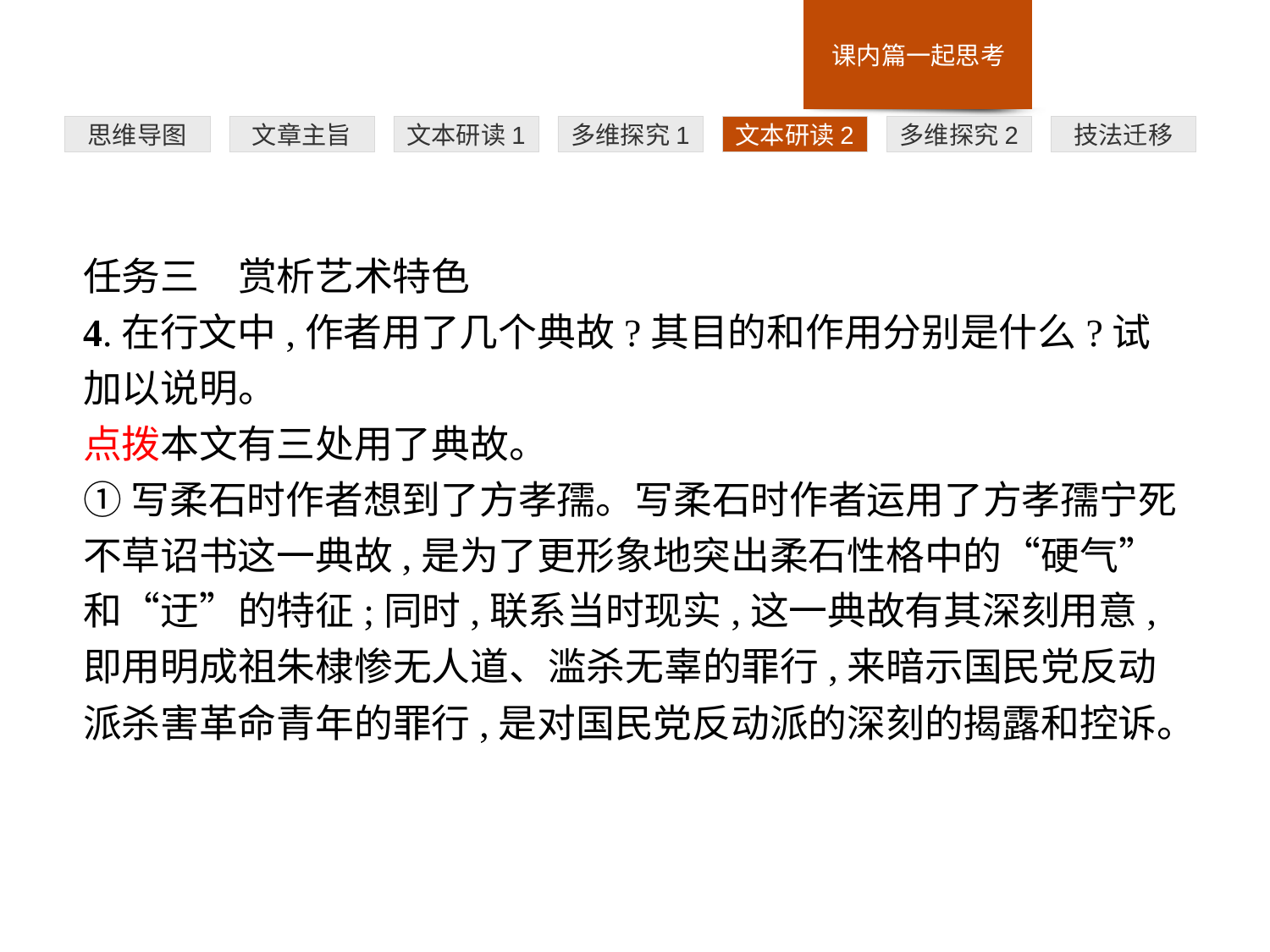

多维探究1
思维导图
文章主旨
文本研读1
文本研读2
多维探究2
技法迁移
任务三　赏析艺术特色
4.在行文中,作者用了几个典故?其目的和作用分别是什么?试加以说明。
点拨本文有三处用了典故。
①写柔石时作者想到了方孝孺。写柔石时作者运用了方孝孺宁死不草诏书这一典故,是为了更形象地突出柔石性格中的“硬气”和“迂”的特征;同时,联系当时现实,这一典故有其深刻用意,即用明成祖朱棣惨无人道、滥杀无辜的罪行,来暗示国民党反动派杀害革命青年的罪行,是对国民党反动派的深刻的揭露和控诉。